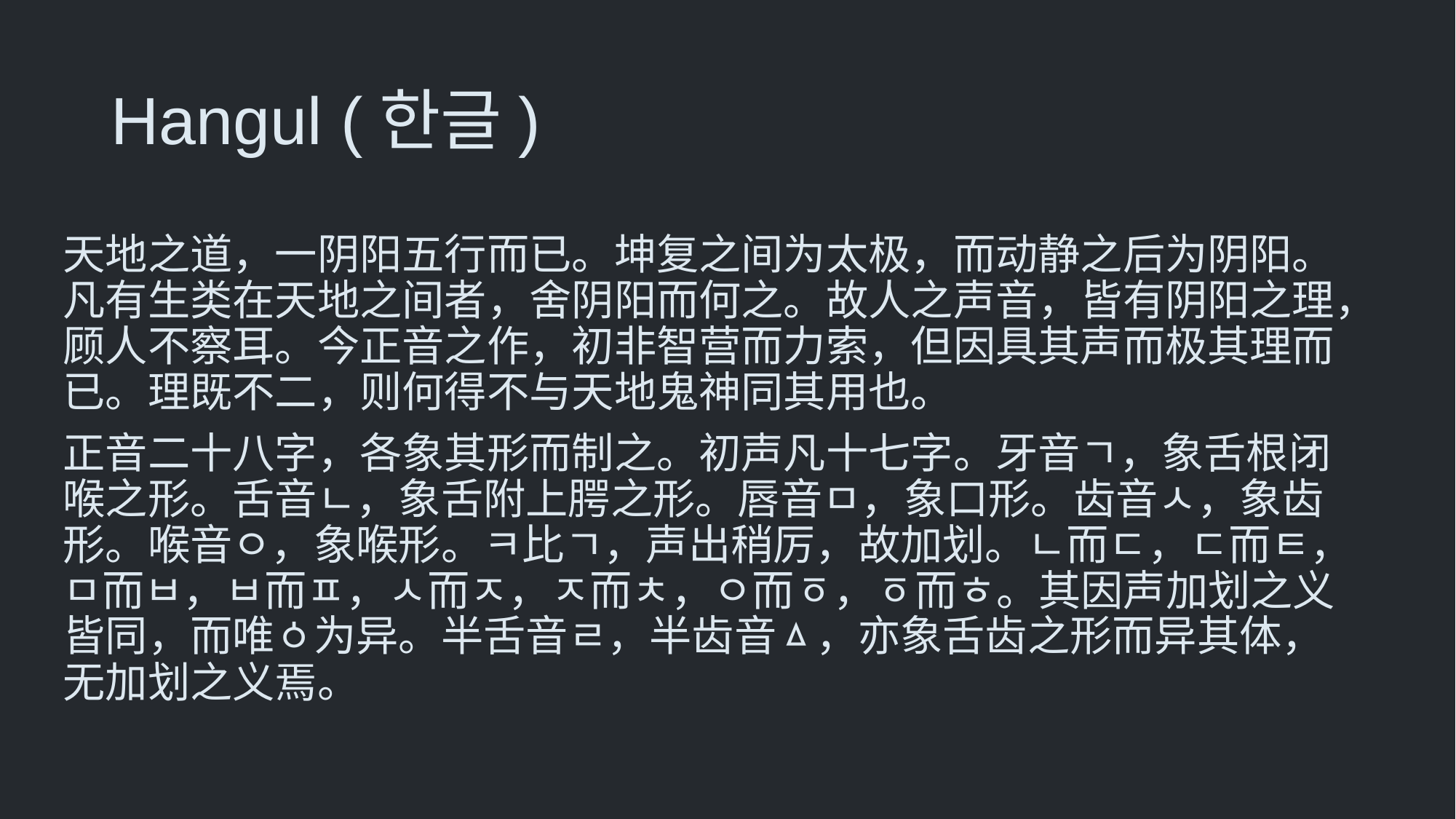

Hangul (한글)
天地之道，一阴阳五行而已。坤复之间为太极，而动静之后为阴阳。凡有生类在天地之间者，舍阴阳而何之。故人之声音，皆有阴阳之理，顾人不察耳。今正音之作，初非智营而力索，但因具其声而极其理而已。理既不二，则何得不与天地鬼神同其用也。
正音二十八字，各象其形而制之。初声凡十七字。牙音ㄱ，象舌根闭喉之形。舌音ㄴ，象舌附上腭之形。唇音ㅁ，象口形。齿音ㅅ，象齿形。喉音ㅇ，象喉形。ㅋ比ㄱ，声出稍厉，故加划。ㄴ而ㄷ，ㄷ而ㅌ，ㅁ而ㅂ，ㅂ而ㅍ，ㅅ而ㅈ，ㅈ而ㅊ，ㅇ而ㆆ，ㆆ而ㅎ。其因声加划之义皆同，而唯ㆁ为异。半舌音ㄹ，半齿音ㅿ，亦象舌齿之形而异其体，无加划之义焉。